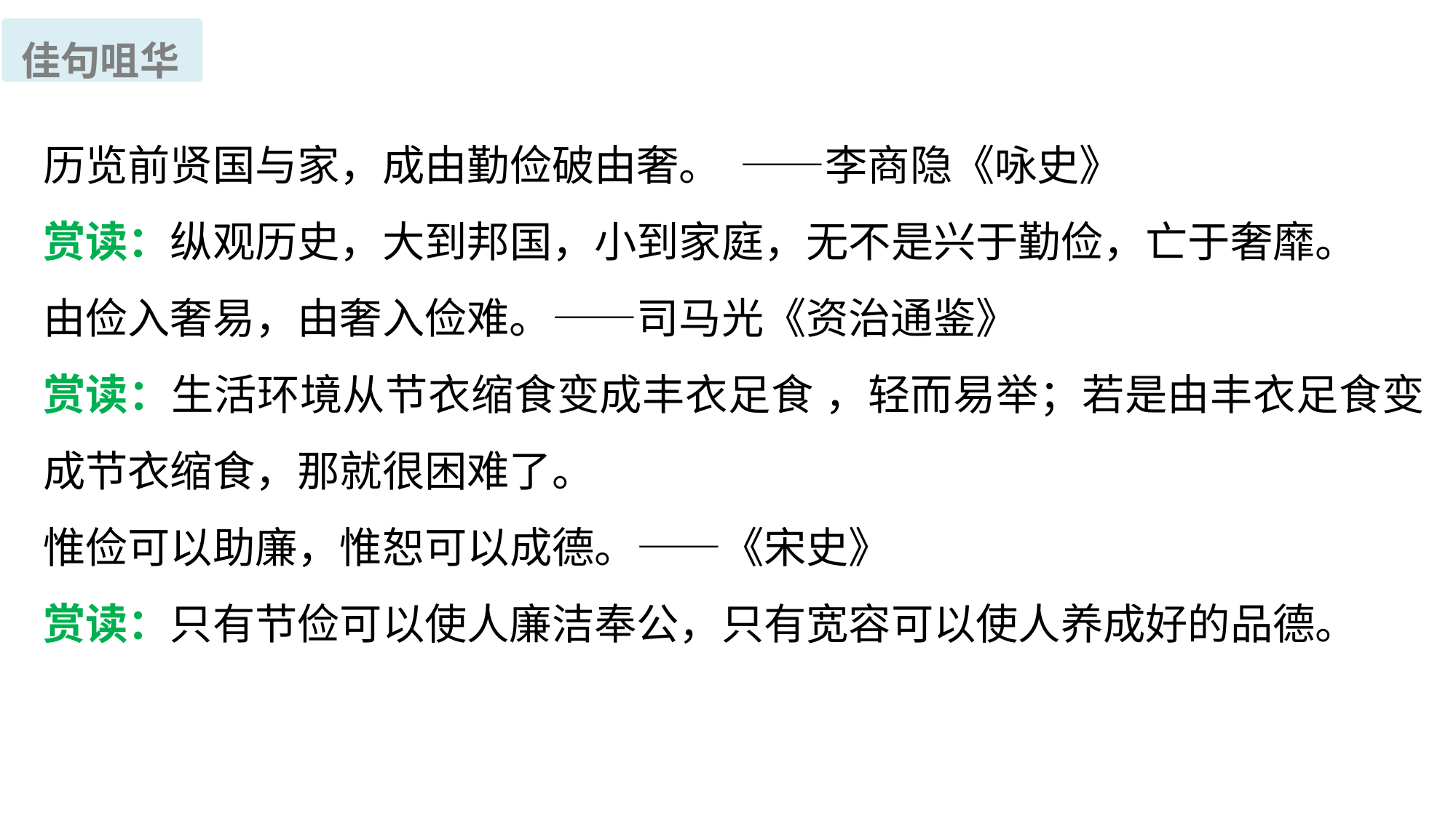

佳句咀华

历览前贤国与家，成由勤俭破由奢。  ——李商隐《咏史》
赏读：纵观历史，大到邦国，小到家庭，无不是兴于勤俭，亡于奢靡。
由俭入奢易，由奢入俭难。——司马光《资治通鉴》
赏读：生活环境从节衣缩食变成丰衣足食 ，轻而易举；若是由丰衣足食变成节衣缩食，那就很困难了。
惟俭可以助廉，惟恕可以成德。——《宋史》
赏读：只有节俭可以使人廉洁奉公，只有宽容可以使人养成好的品德。